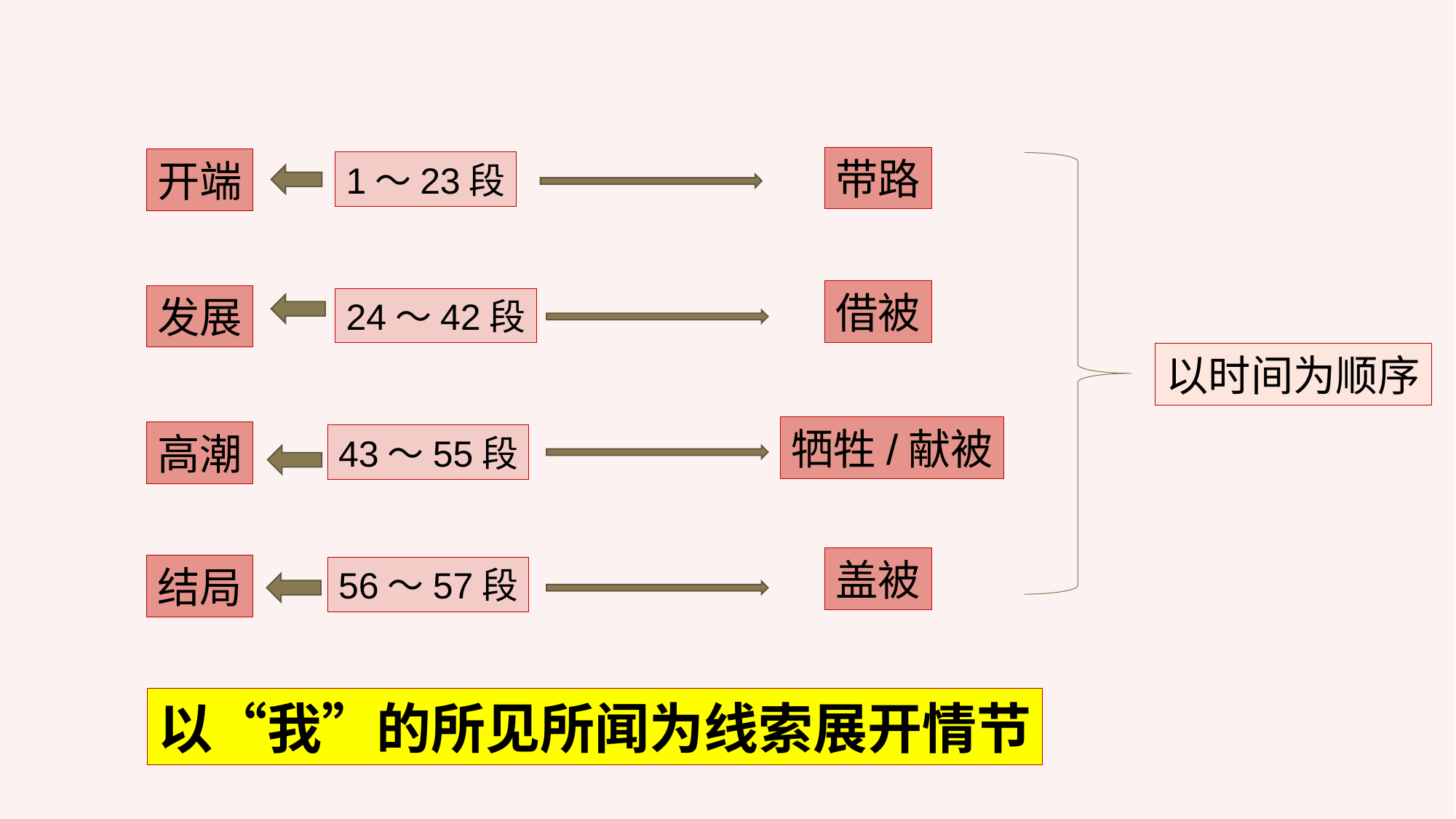

带路
开端
1～23段

借被
发展
24～42段

以时间为顺序
牺牲/献被
高潮
43～55段

盖被
结局
56～57段

以“我”的所见所闻为线索展开情节